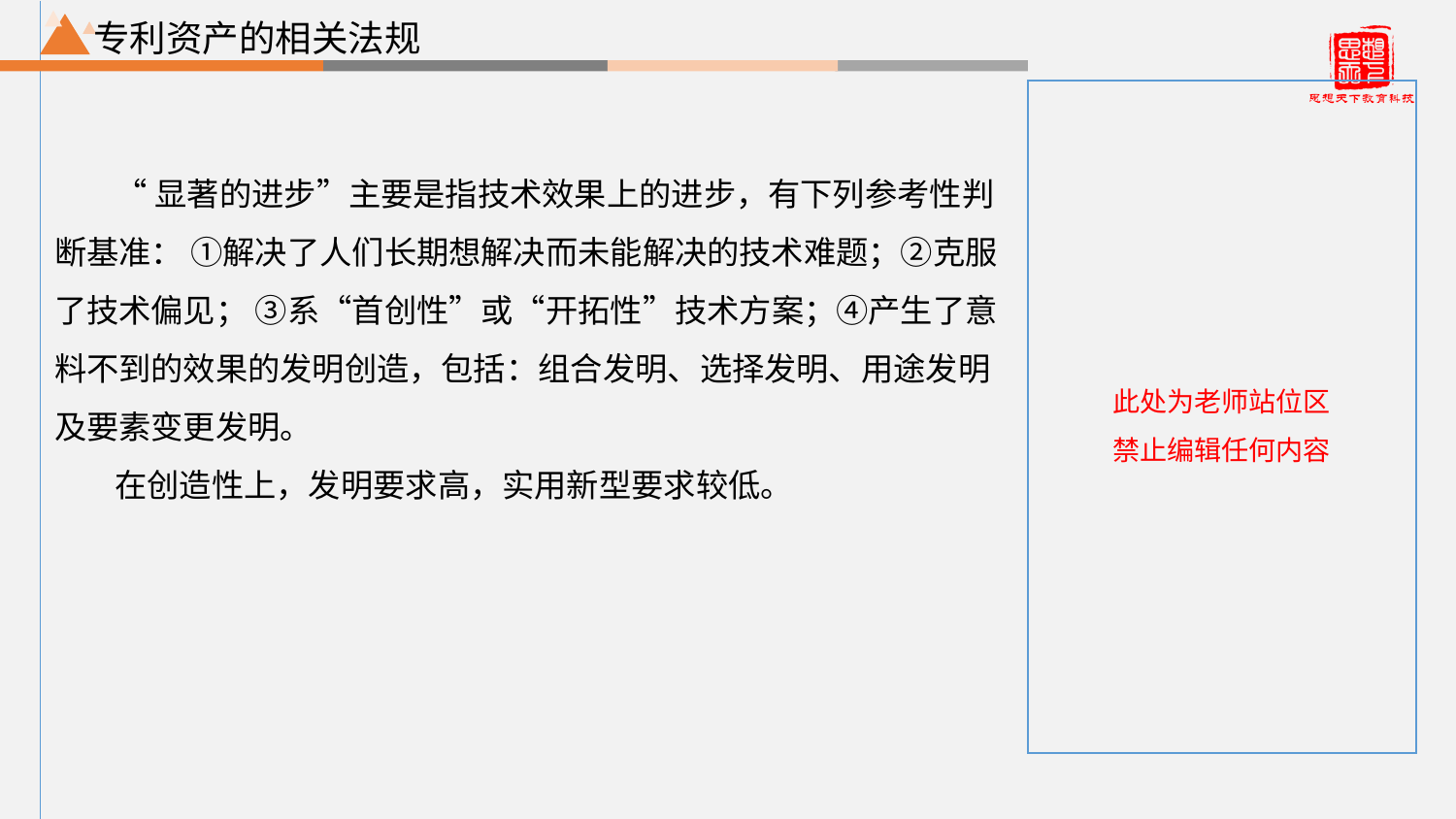

专利资产的相关法规
“显著的进步”主要是指技术效果上的进步，有下列参考性判断基准： ①解决了人们长期想解决而未能解决的技术难题；②克服了技术偏见； ③系“首创性”或“开拓性”技术方案；④产生了意料不到的效果的发明创造，包括：组合发明、选择发明、用途发明及要素变更发明。
在创造性上，发明要求高，实用新型要求较低。
18